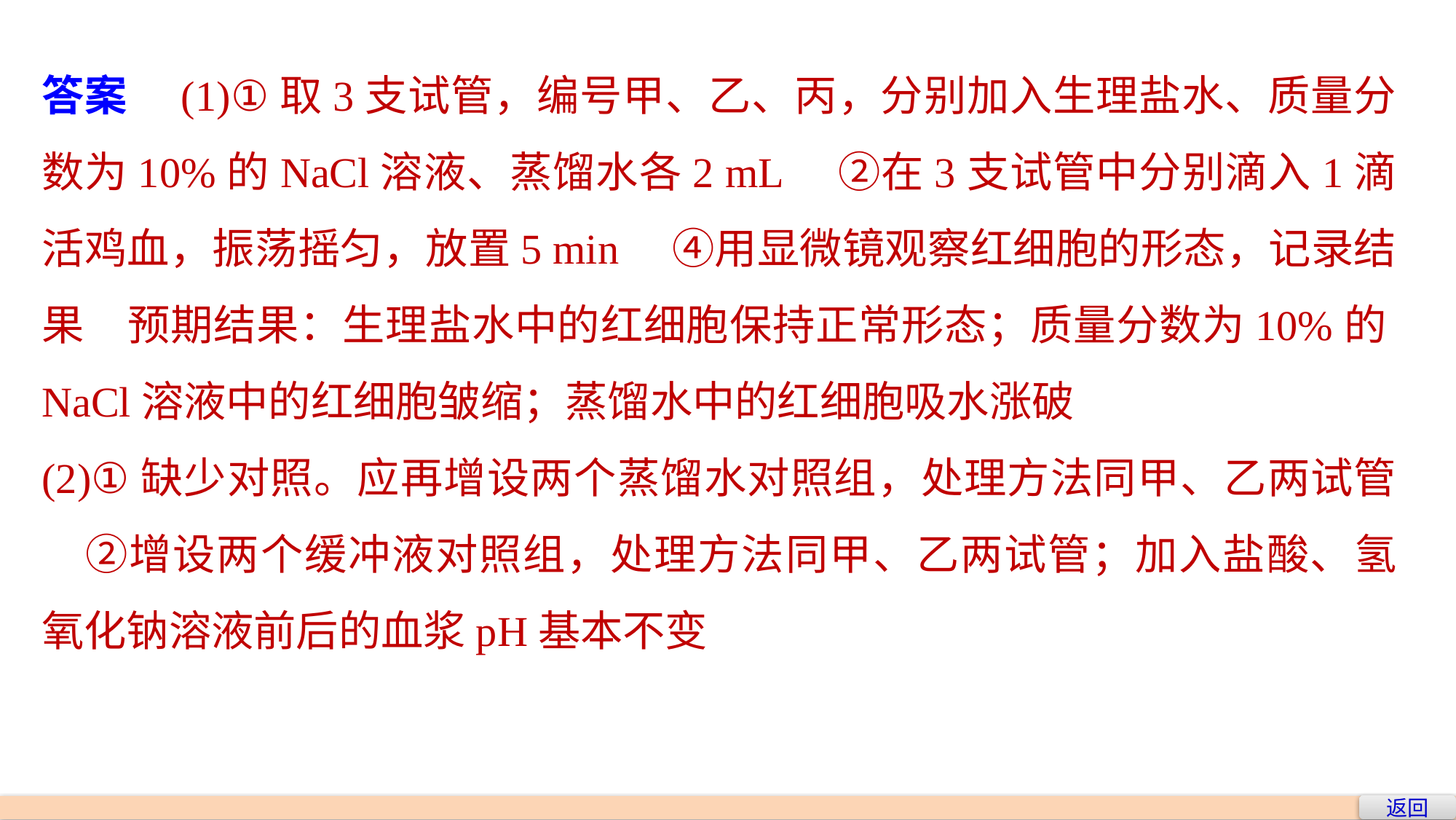

答案　(1)①取3支试管，编号甲、乙、丙，分别加入生理盐水、质量分数为10%的NaCl溶液、蒸馏水各2 mL　②在3支试管中分别滴入1滴活鸡血，振荡摇匀，放置5 min　④用显微镜观察红细胞的形态，记录结果　预期结果：生理盐水中的红细胞保持正常形态；质量分数为10%的NaCl溶液中的红细胞皱缩；蒸馏水中的红细胞吸水涨破
(2)①缺少对照。应再增设两个蒸馏水对照组，处理方法同甲、乙两试管　②增设两个缓冲液对照组，处理方法同甲、乙两试管；加入盐酸、氢氧化钠溶液前后的血浆pH基本不变
返回